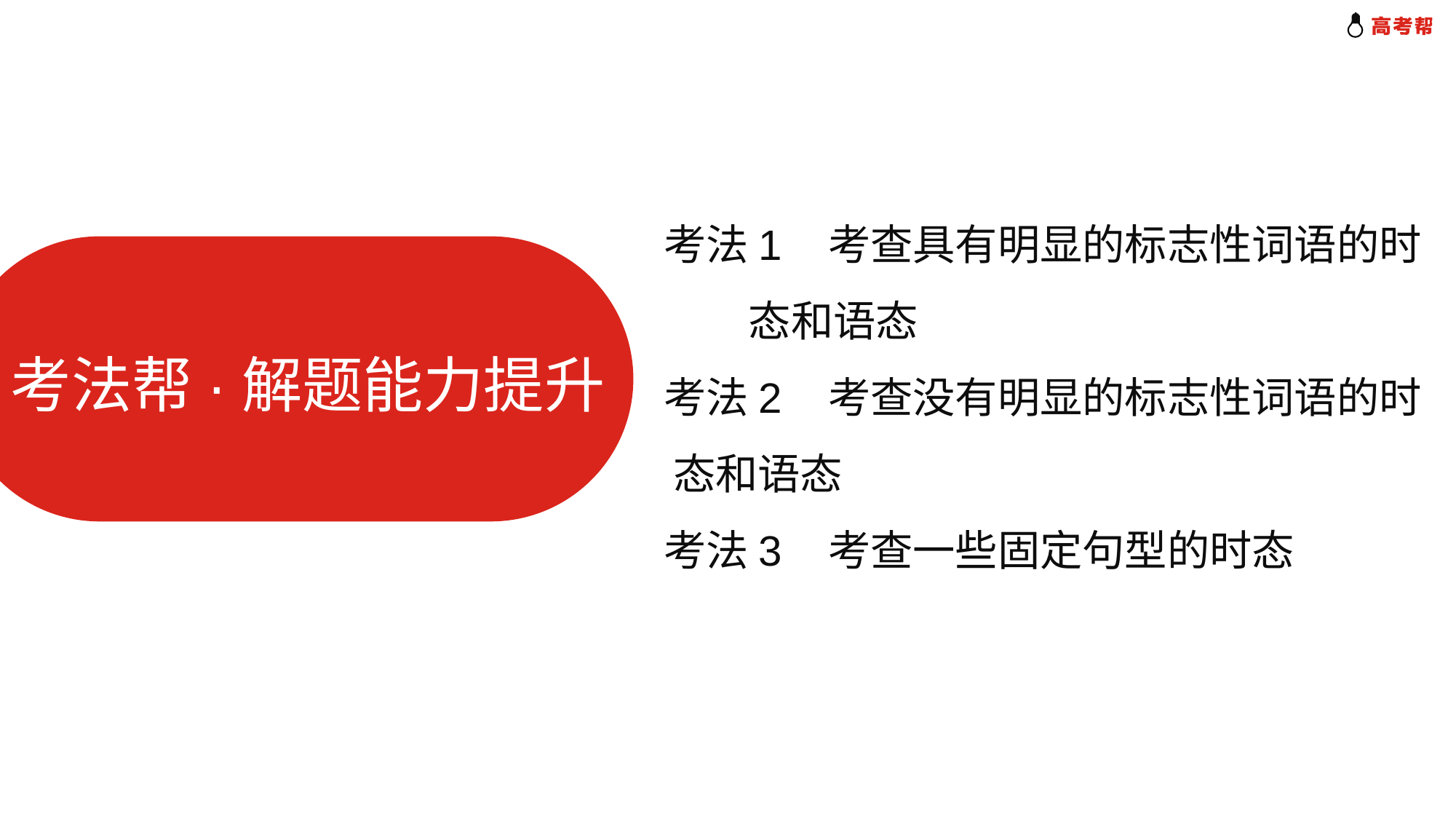

考法1   考查具有明显的标志性词语的时             态和语态
考法2   考查没有明显的标志性词语的时     态和语态
考法3   考查一些固定句型的时态
考法帮·解题能力提升